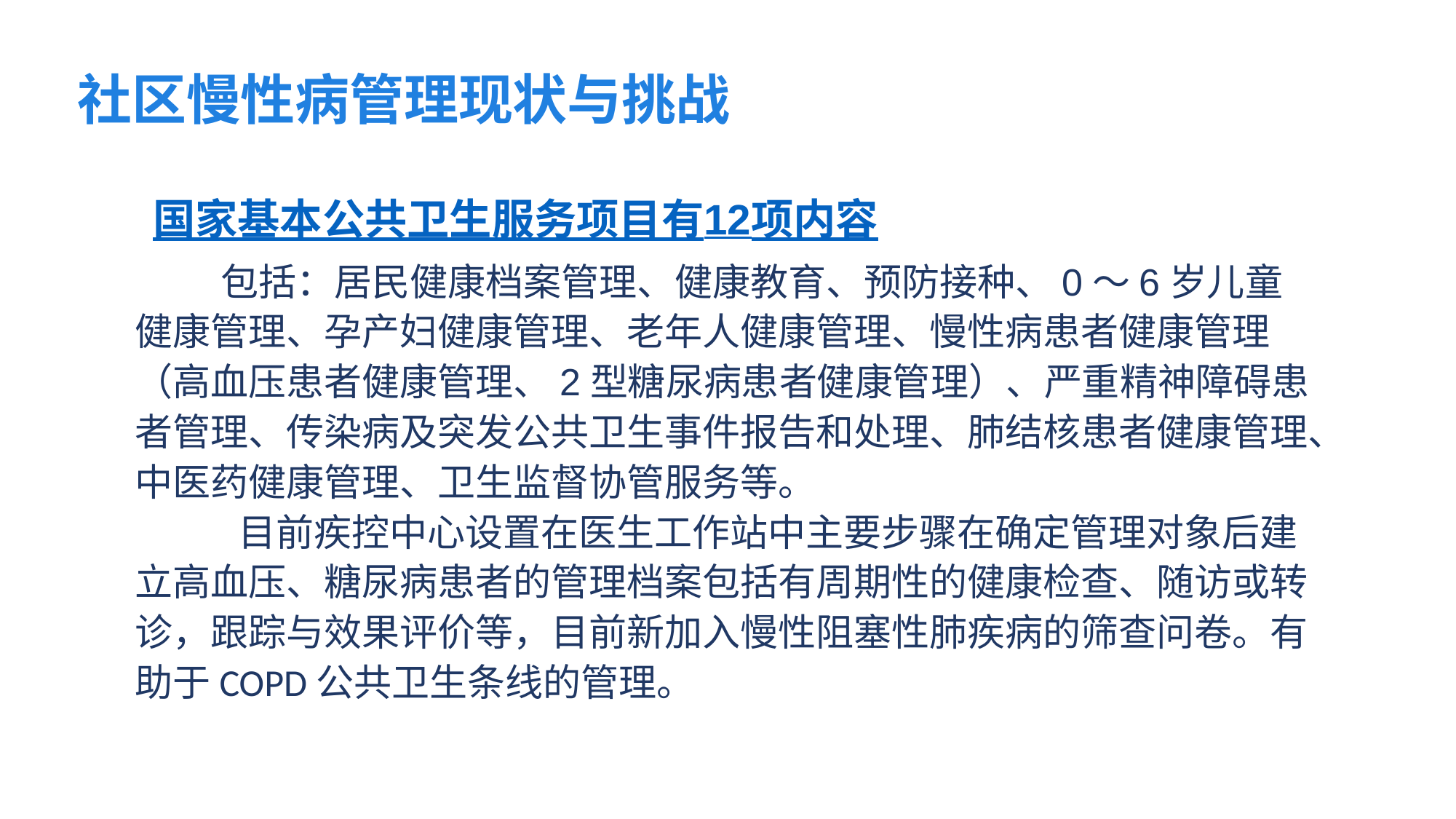

社区慢性病管理现状与挑战
国家基本公共卫生服务项目有12项内容
包括：居民健康档案管理、健康教育、预防接种、0～6岁儿童健康管理、孕产妇健康管理、老年人健康管理、慢性病患者健康管理（高血压患者健康管理、2型糖尿病患者健康管理）、严重精神障碍患者管理、传染病及突发公共卫生事件报告和处理、肺结核患者健康管理、中医药健康管理、卫生监督协管服务等。
 目前疾控中心设置在医生工作站中主要步骤在确定管理对象后建立高血压、糖尿病患者的管理档案包括有周期性的健康检查、随访或转诊，跟踪与效果评价等，目前新加入慢性阻塞性肺疾病的筛查问卷。有助于COPD公共卫生条线的管理。